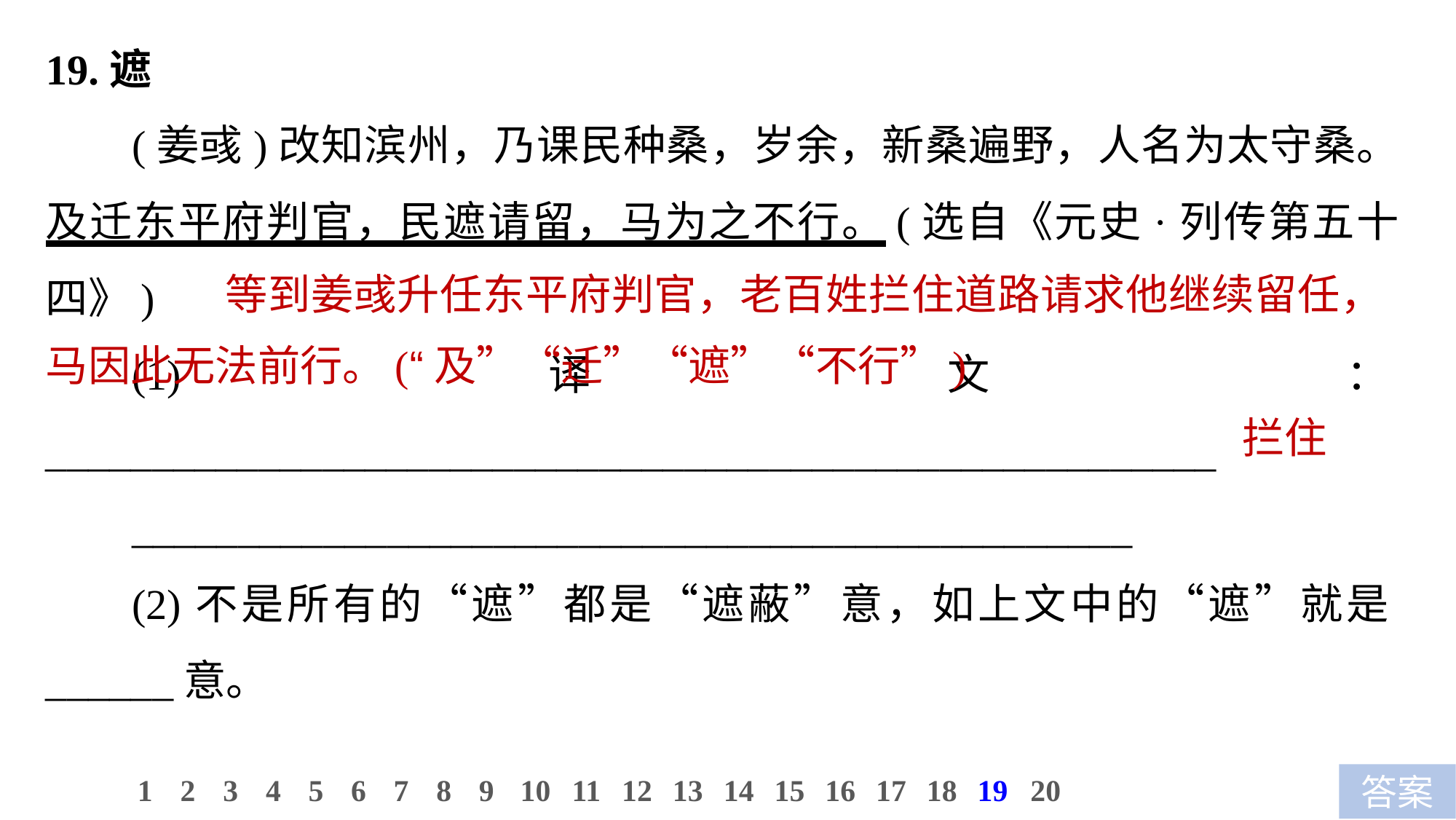

19.遮
(姜彧)改知滨州，乃课民种桑，岁余，新桑遍野，人名为太守桑。及迁东平府判官，民遮请留，马为之不行。(选自《元史·列传第五十四》)
(1)译文：_______________________________________________________
_______________________________________________
(2)不是所有的“遮”都是“遮蔽”意，如上文中的“遮”就是______意。
                 等到姜彧升任东平府判官，老百姓拦住道路请求他继续留任，马因此无法前行。(“及”“迁”“遮”“不行”)
拦住
10
1
2
3
4
5
6
7
8
9
11
12
13
14
15
16
17
18
19
20
答案